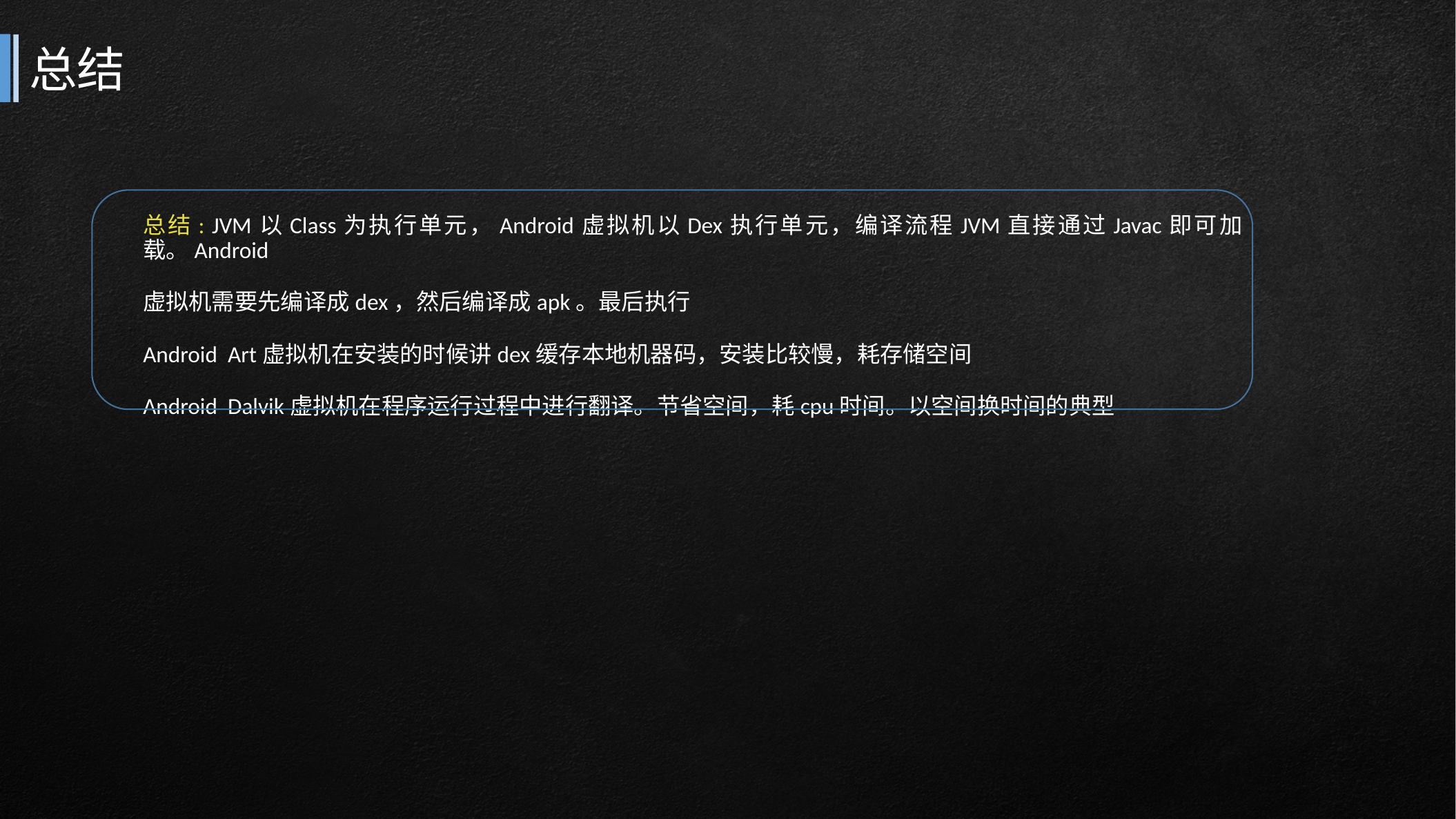

# 总结

总结: JVM以Class为执行单元，Android虚拟机以Dex执行单元，编译流程JVM直接通过Javac即可加载。Android
虚拟机需要先编译成dex，然后编译成apk。最后执行
Android  Art虚拟机在安装的时候讲dex缓存本地机器码，安装比较慢，耗存储空间
Android  Dalvik虚拟机在程序运行过程中进行翻译。节省空间，耗cpu时间。以空间换时间的典型